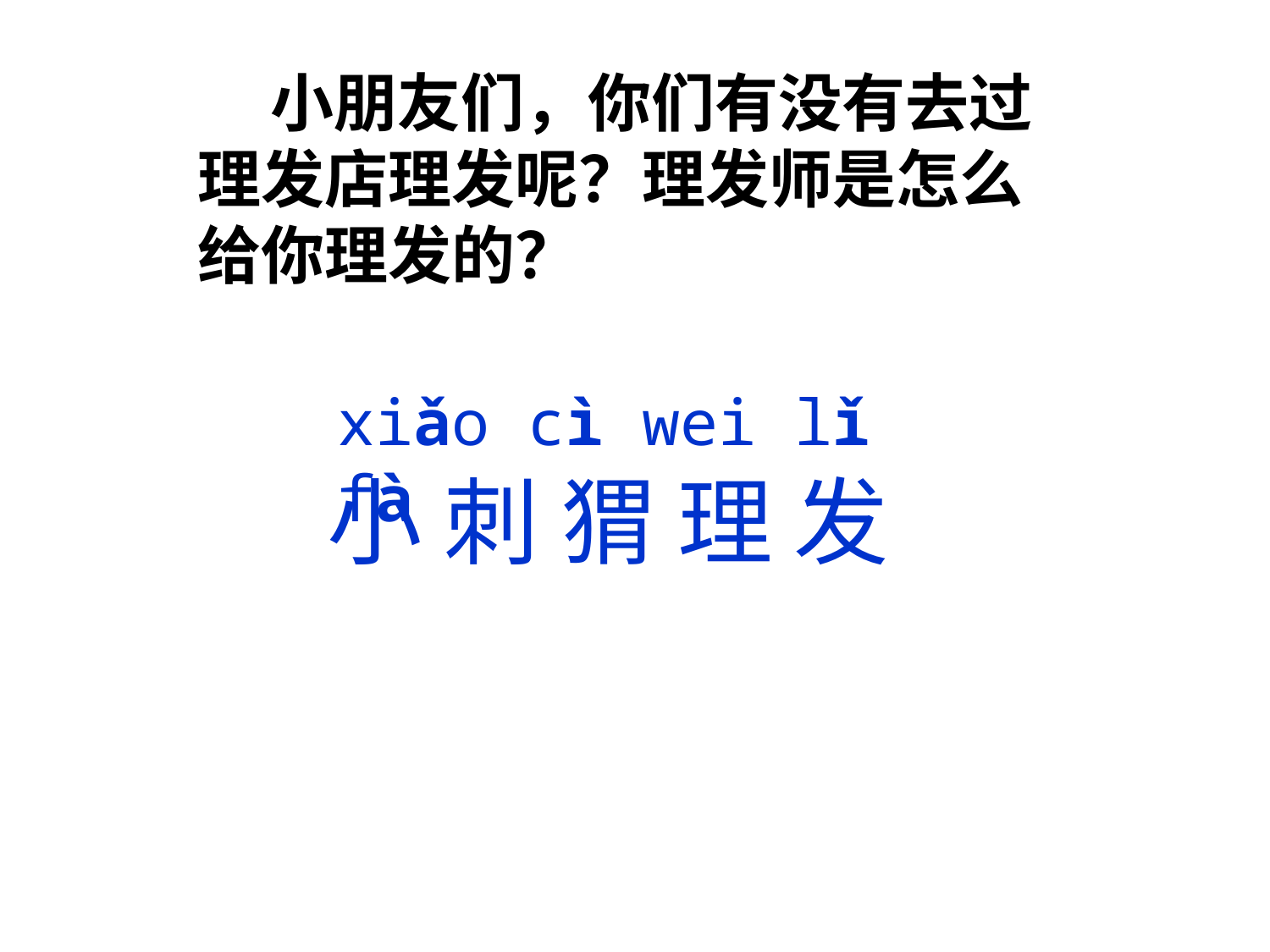

小朋友们，你们有没有去过理发店理发呢？理发师是怎么给你理发的？
xiǎo cì wei lǐ fà
小 刺 猬 理 发